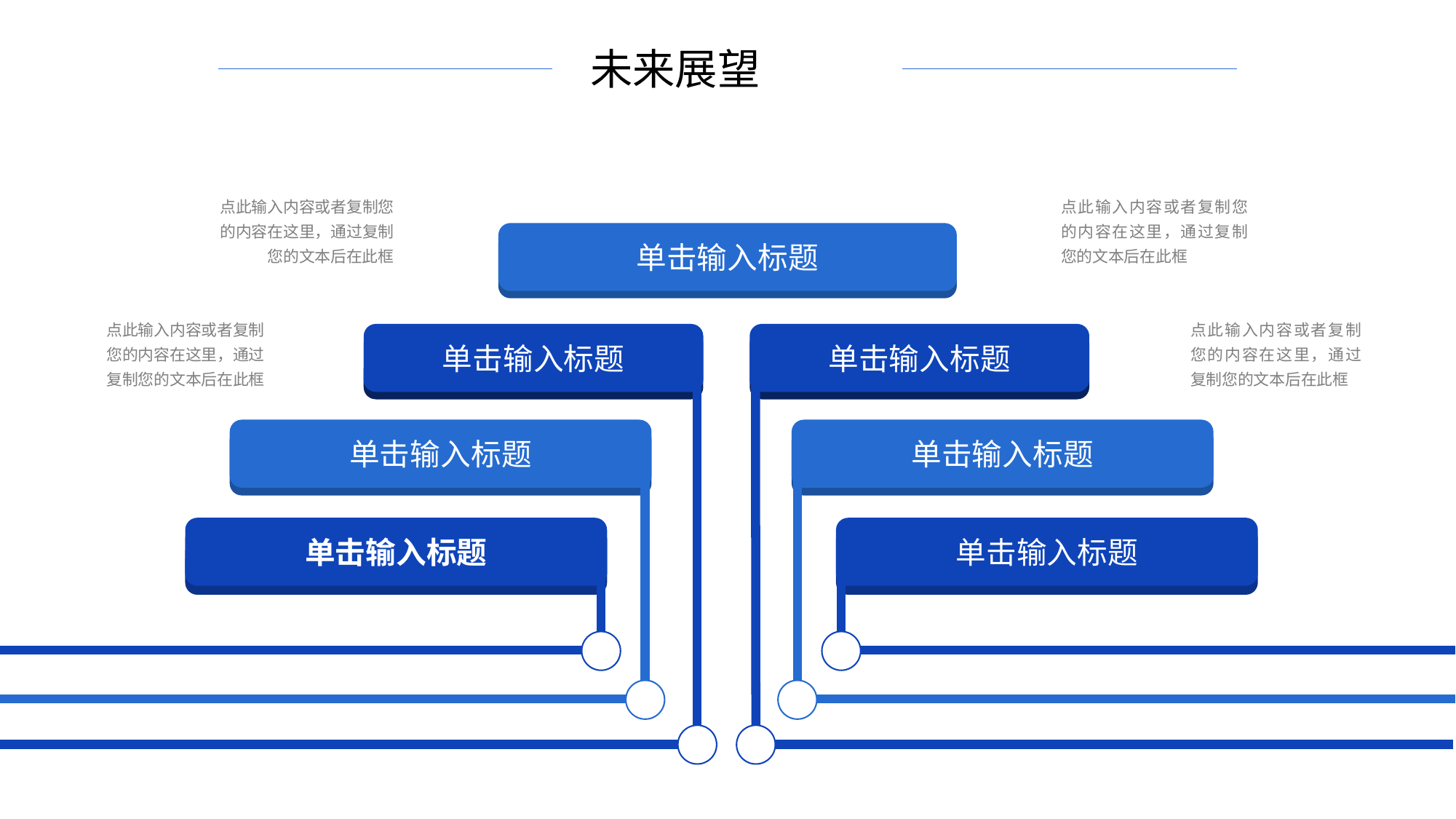

未来展望
点此输入内容或者复制您的内容在这里，通过复制您的文本后在此框
点此输入内容或者复制您的内容在这里，通过复制您的文本后在此框
单击输入标题

点此输入内容或者复制您的内容在这里，通过复制您的文本后在此框
点此输入内容或者复制您的内容在这里，通过复制您的文本后在此框
单击输入标题
单击输入标题

单击输入标题
单击输入标题

单击输入标题
单击输入标题